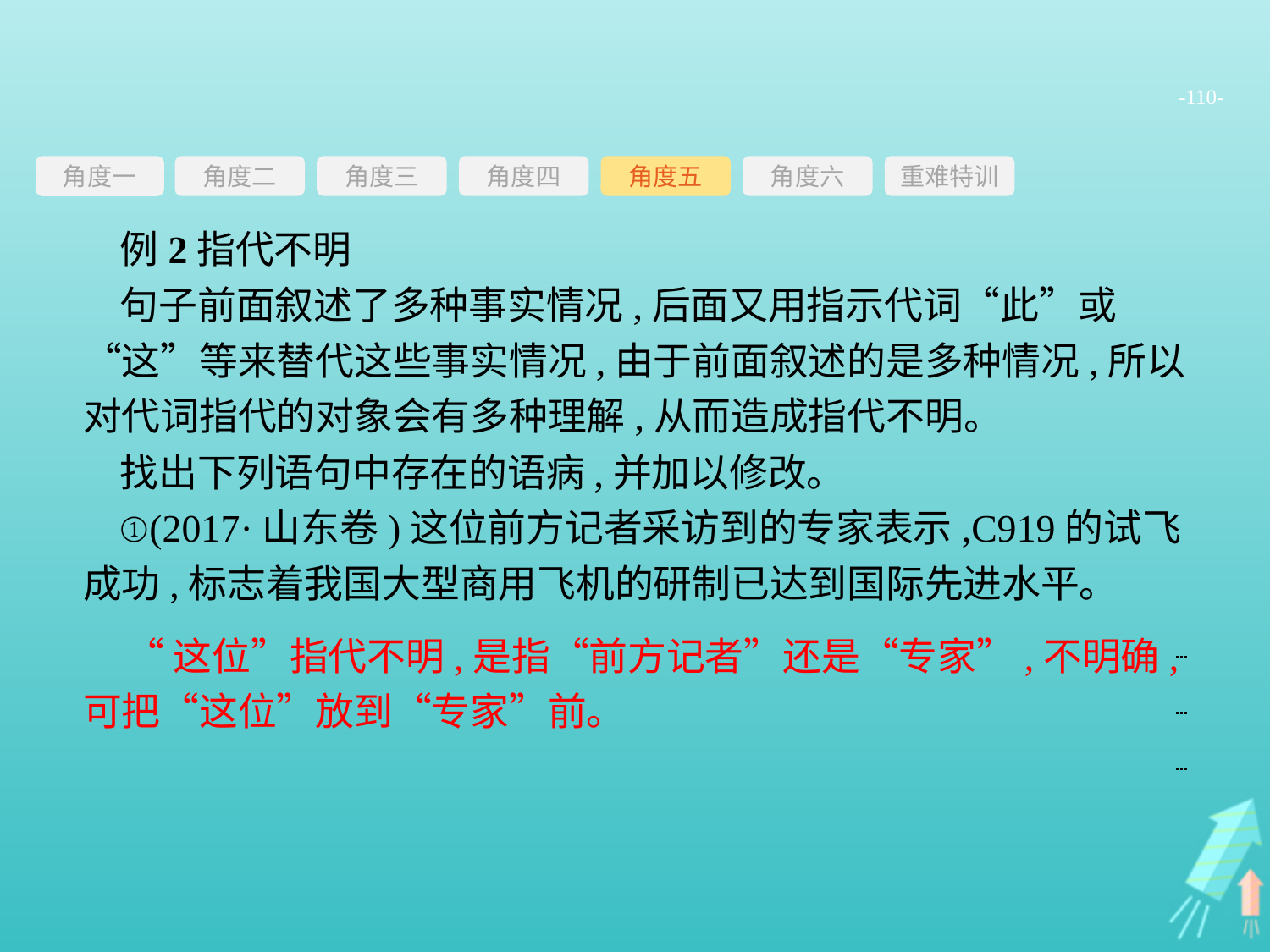

-110-
角度三
角度四
角度五
角度六
重难特训
角度二
角度一
例2指代不明
句子前面叙述了多种事实情况,后面又用指示代词“此”或“这”等来替代这些事实情况,由于前面叙述的是多种情况,所以对代词指代的对象会有多种理解,从而造成指代不明。
找出下列语句中存在的语病,并加以修改。
①(2017·山东卷)这位前方记者采访到的专家表示,C919的试飞成功,标志着我国大型商用飞机的研制已达到国际先进水平。

“这位”指代不明,是指“前方记者”还是“专家”,不明确,可把“这位”放到“专家”前。